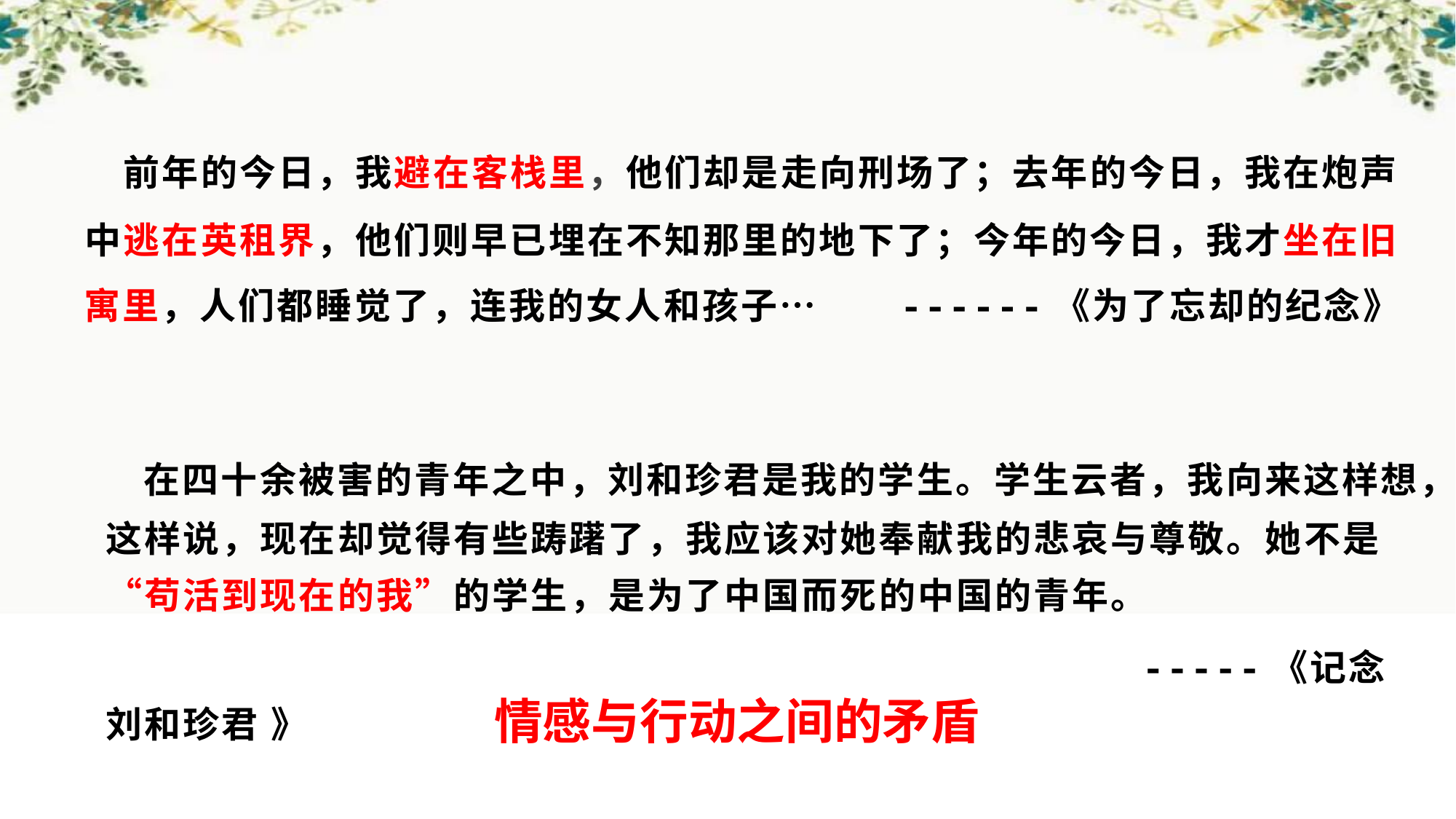

#
   前年的今日，我避在客栈里，他们却是走向刑场了；去年的今日，我在炮声中逃在英租界，他们则早已埋在不知那里的地下了；今年的今日，我才坐在旧寓里，人们都睡觉了，连我的女人和孩子…       ------《为了忘却的纪念》
  在四十余被害的青年之中，刘和珍君是我的学生。学生云者，我向来这样想，这样说，现在却觉得有些踌躇了，我应该对她奉献我的悲哀与尊敬。她不是“苟活到现在的我”的学生，是为了中国而死的中国的青年。
                                           -----《记念刘和珍君 》
情感与行动之间的矛盾